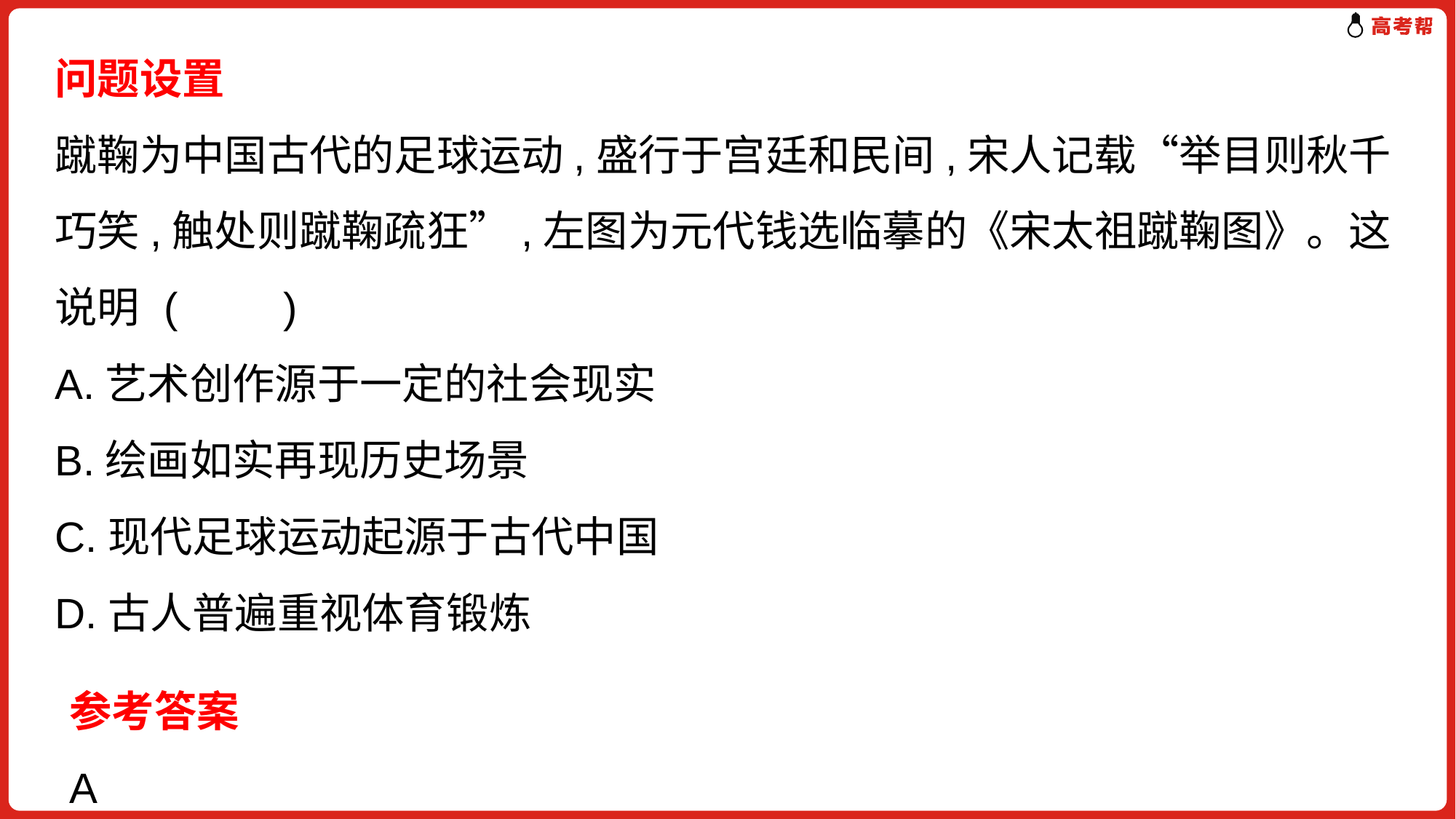

问题设置
蹴鞠为中国古代的足球运动,盛行于宫廷和民间,宋人记载“举目则秋千巧笑,触处则蹴鞠疏狂”,左图为元代钱选临摹的《宋太祖蹴鞠图》。这说明	(　　)
A.艺术创作源于一定的社会现实
B.绘画如实再现历史场景
C.现代足球运动起源于古代中国
D.古人普遍重视体育锻炼
参考答案
A